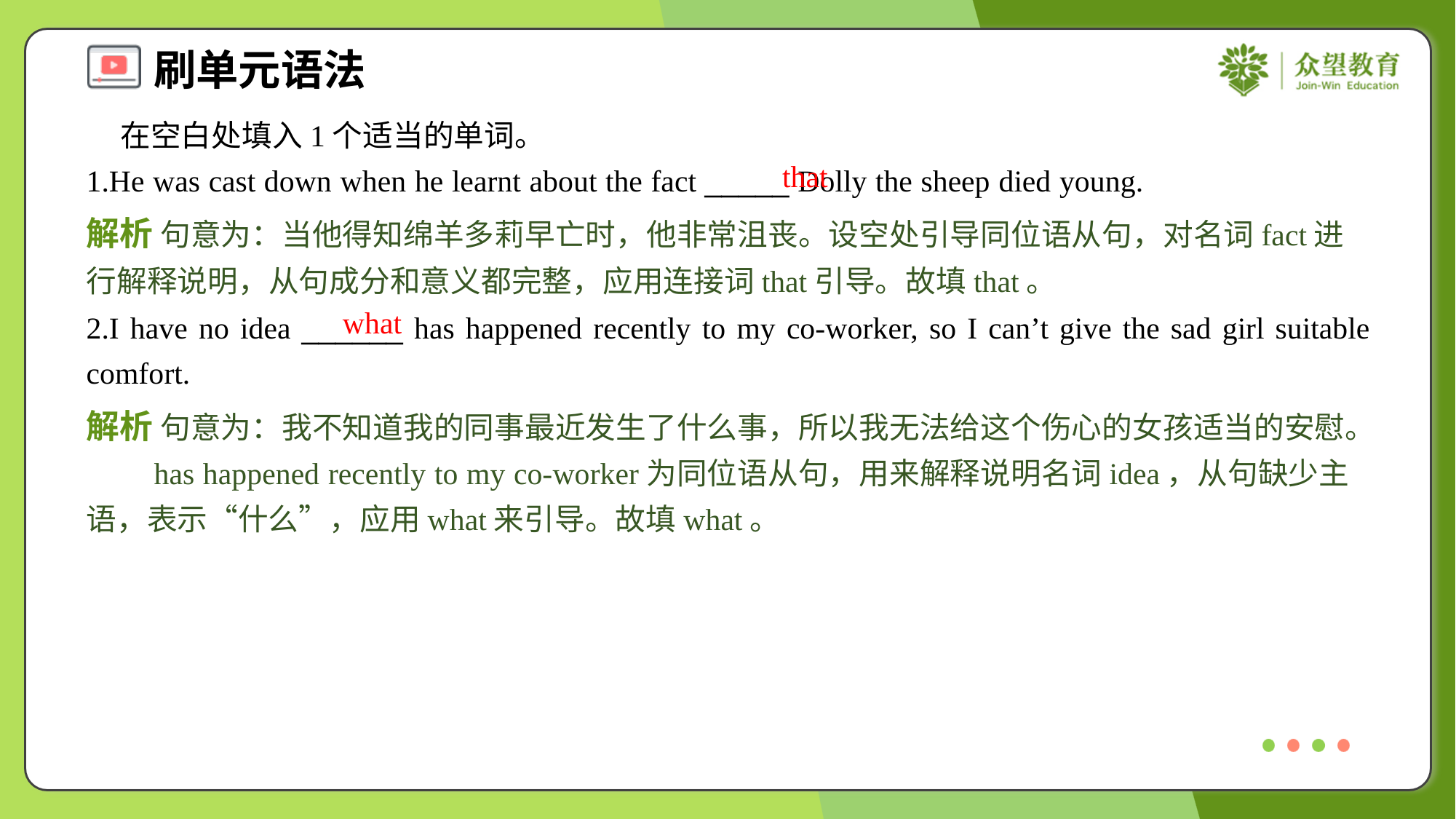

在空白处填入1个适当的单词。
1.He was cast down when he learnt about the fact _____ Dolly the sheep died young.
that
解析 句意为：当他得知绵羊多莉早亡时，他非常沮丧。设空处引导同位语从句，对名词fact进行解释说明，从句成分和意义都完整，应用连接词that引导。故填that。
what
2.I have no idea ______ has happened recently to my co-worker, so I can’t give the sad girl suitable comfort.
解析 句意为：我不知道我的同事最近发生了什么事，所以我无法给这个伤心的女孩适当的安慰。         has happened recently to my co-worker为同位语从句，用来解释说明名词idea，从句缺少主语，表示“什么”，应用what来引导。故填what。